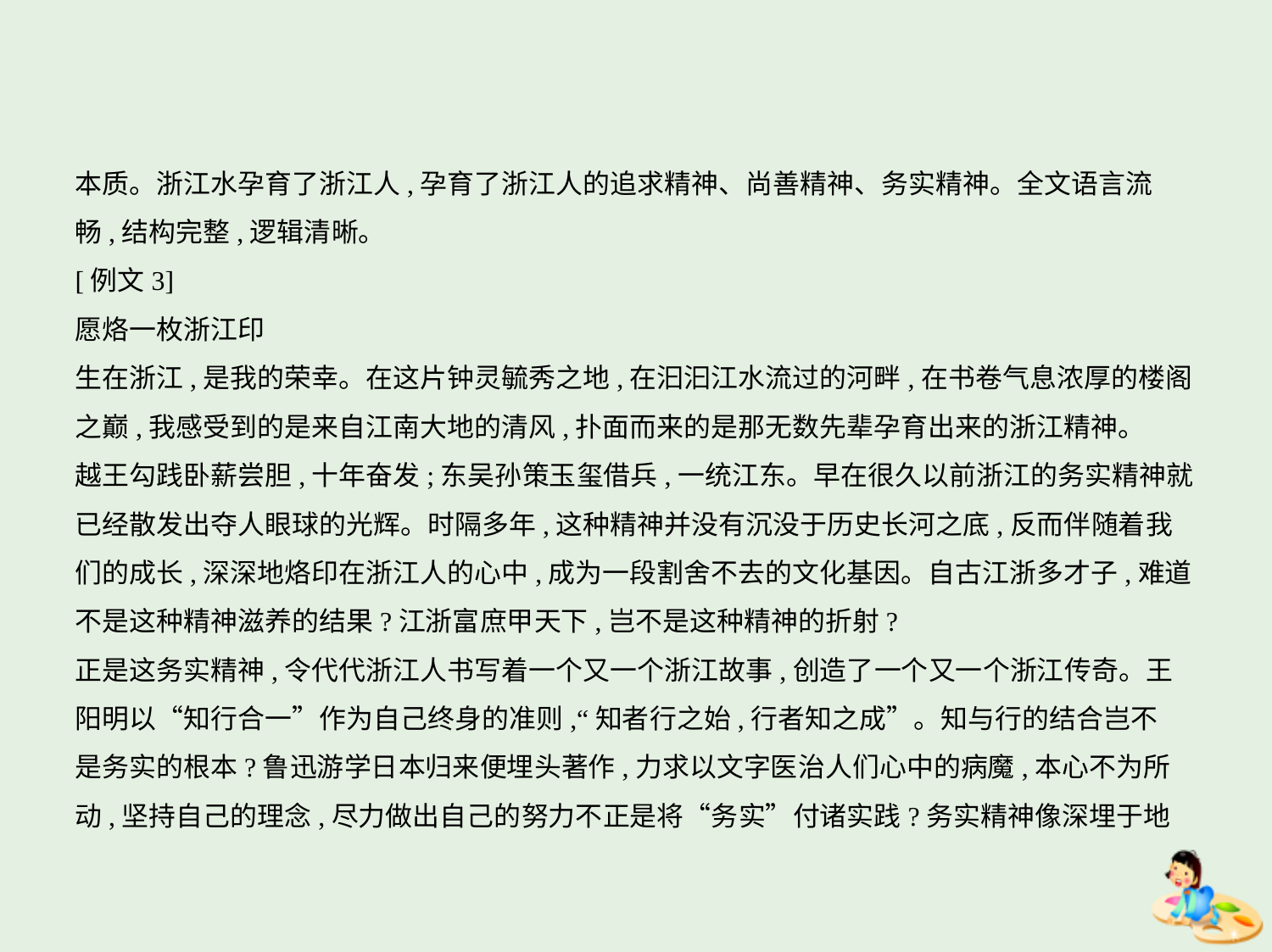

本质。浙江水孕育了浙江人,孕育了浙江人的追求精神、尚善精神、务实精神。全文语言流
畅,结构完整,逻辑清晰。
[例文3]
愿烙一枚浙江印
生在浙江,是我的荣幸。在这片钟灵毓秀之地,在汩汩江水流过的河畔,在书卷气息浓厚的楼阁
之巅,我感受到的是来自江南大地的清风,扑面而来的是那无数先辈孕育出来的浙江精神。
越王勾践卧薪尝胆,十年奋发;东吴孙策玉玺借兵,一统江东。早在很久以前浙江的务实精神就
已经散发出夺人眼球的光辉。时隔多年,这种精神并没有沉没于历史长河之底,反而伴随着我
们的成长,深深地烙印在浙江人的心中,成为一段割舍不去的文化基因。自古江浙多才子,难道
不是这种精神滋养的结果?江浙富庶甲天下,岂不是这种精神的折射?
正是这务实精神,令代代浙江人书写着一个又一个浙江故事,创造了一个又一个浙江传奇。王
阳明以“知行合一”作为自己终身的准则,“知者行之始,行者知之成”。知与行的结合岂不
是务实的根本?鲁迅游学日本归来便埋头著作,力求以文字医治人们心中的病魔,本心不为所
动,坚持自己的理念,尽力做出自己的努力不正是将“务实”付诸实践?务实精神像深埋于地